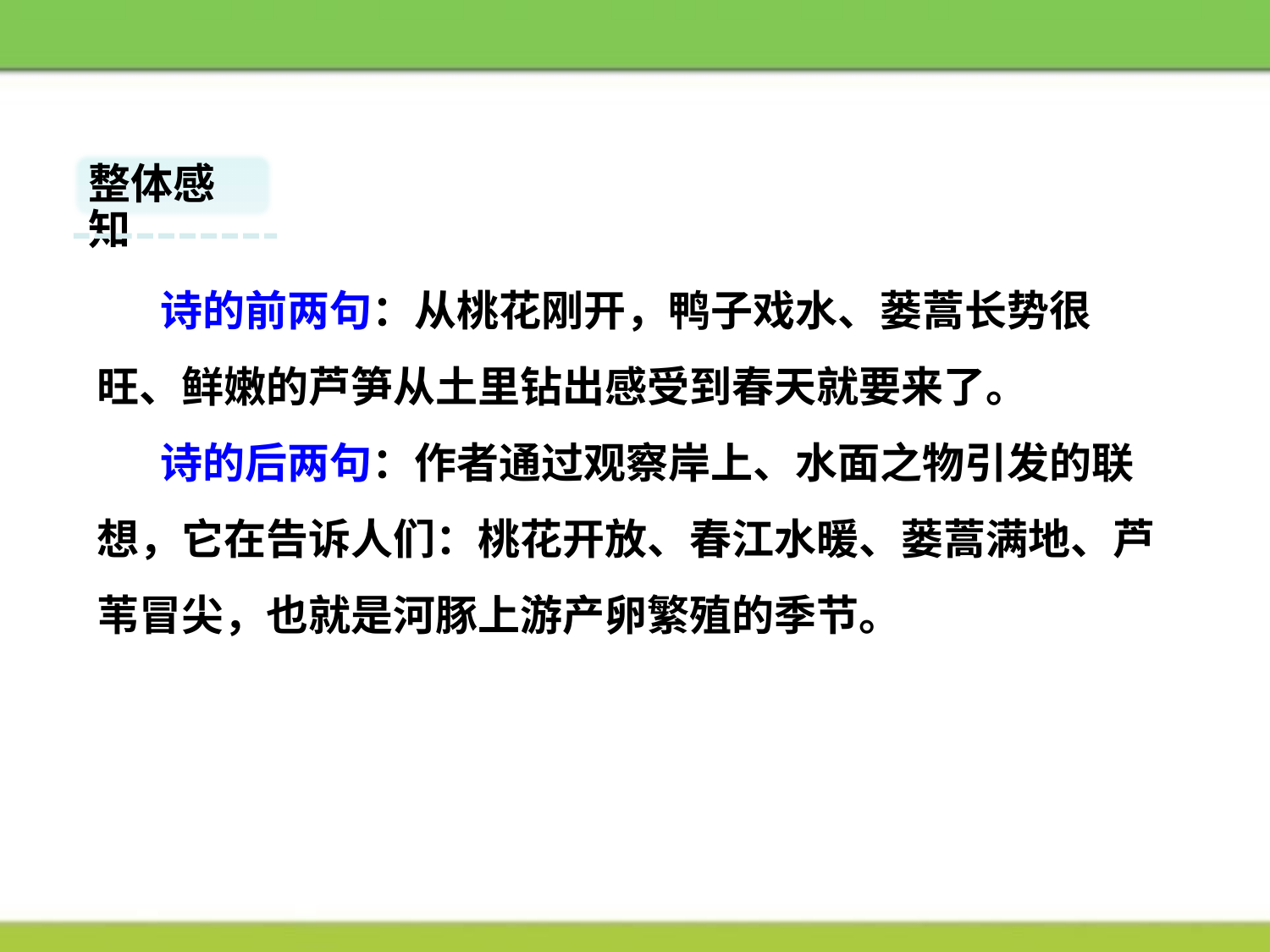

整体感知

诗的前两句：从桃花刚开，鸭子戏水、蒌蒿长势很旺、鲜嫩的芦笋从土里钻出感受到春天就要来了。
诗的后两句：作者通过观察岸上、水面之物引发的联想，它在告诉人们：桃花开放、春江水暖、蒌蒿满地、芦苇冒尖，也就是河豚上游产卵繁殖的季节。